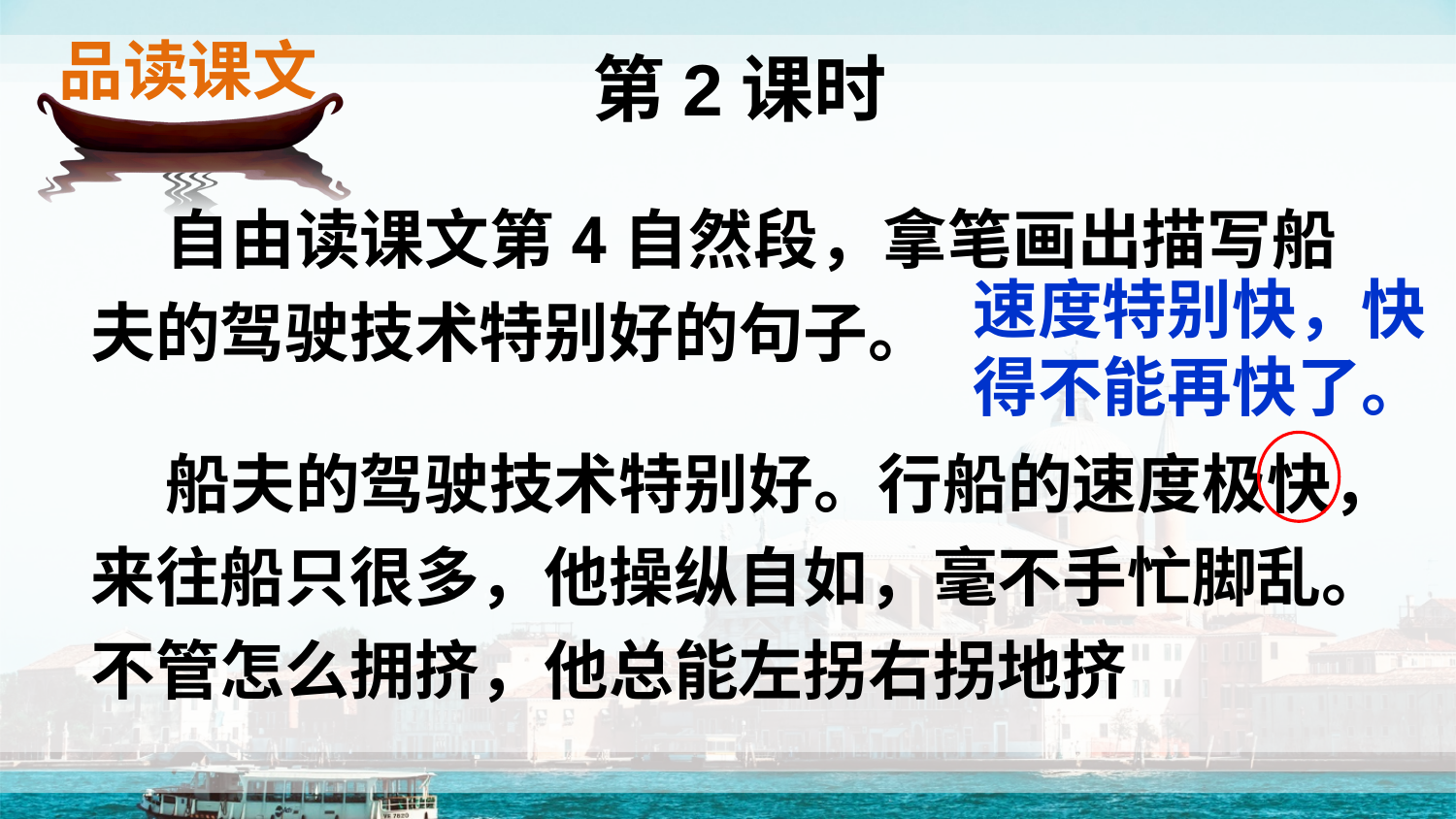

品读课文
 第2课时
    自由读课文第4自然段，拿笔画出描写船夫的驾驶技术特别好的句子。
速度特别快，快得不能再快了。
    船夫的驾驶技术特别好。行船的速度极快，来往船只很多，他操纵自如，毫不手忙脚乱。不管怎么拥挤，他总能左拐右拐地挤